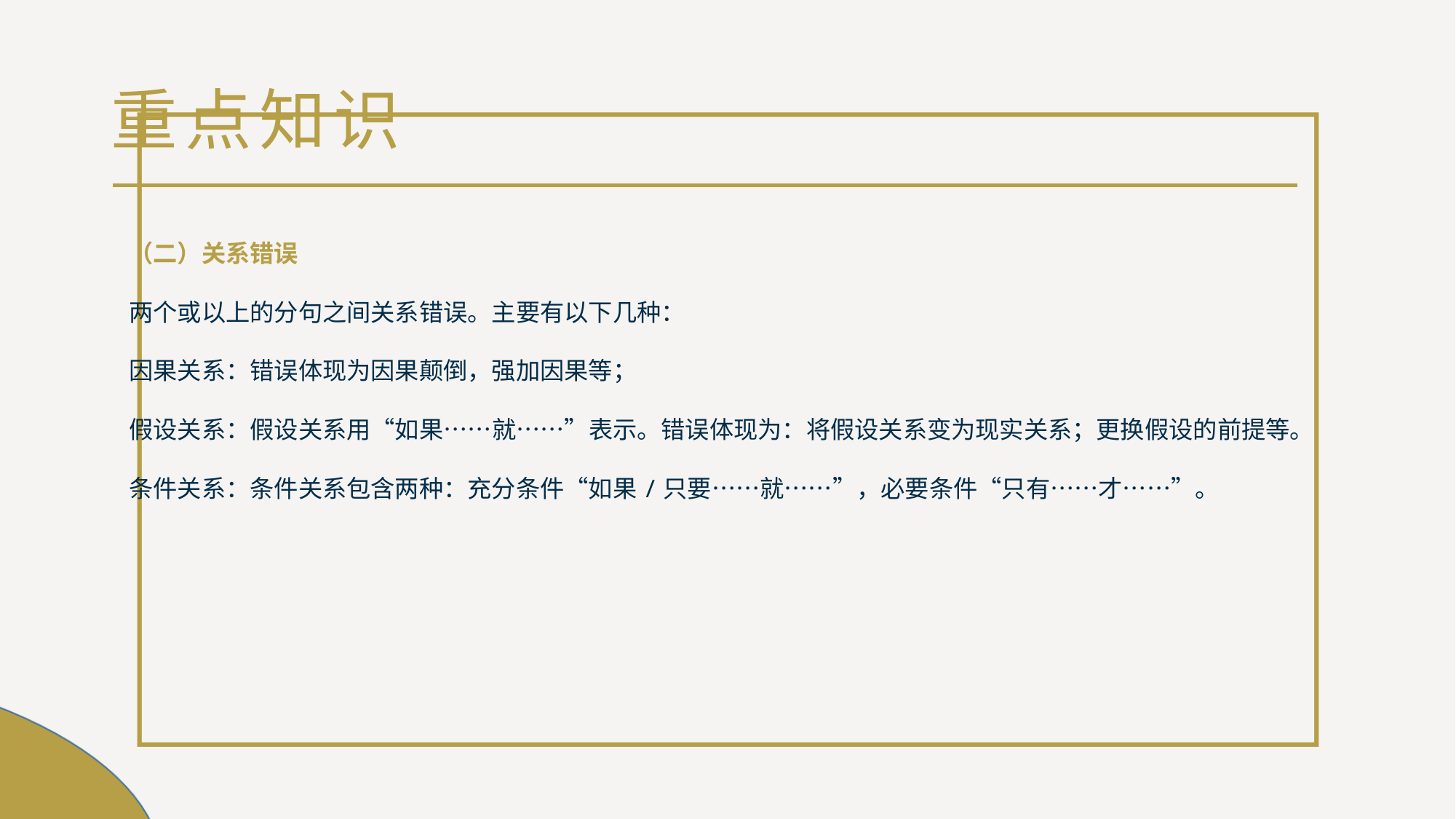

# 重点知识
（二）关系错误
两个或以上的分句之间关系错误。主要有以下几种：
因果关系：错误体现为因果颠倒，强加因果等；
假设关系：假设关系用“如果……就……”表示。错误体现为：将假设关系变为现实关系；更换假设的前提等。
条件关系：条件关系包含两种：充分条件“如果/只要……就……”，必要条件“只有……才……”。